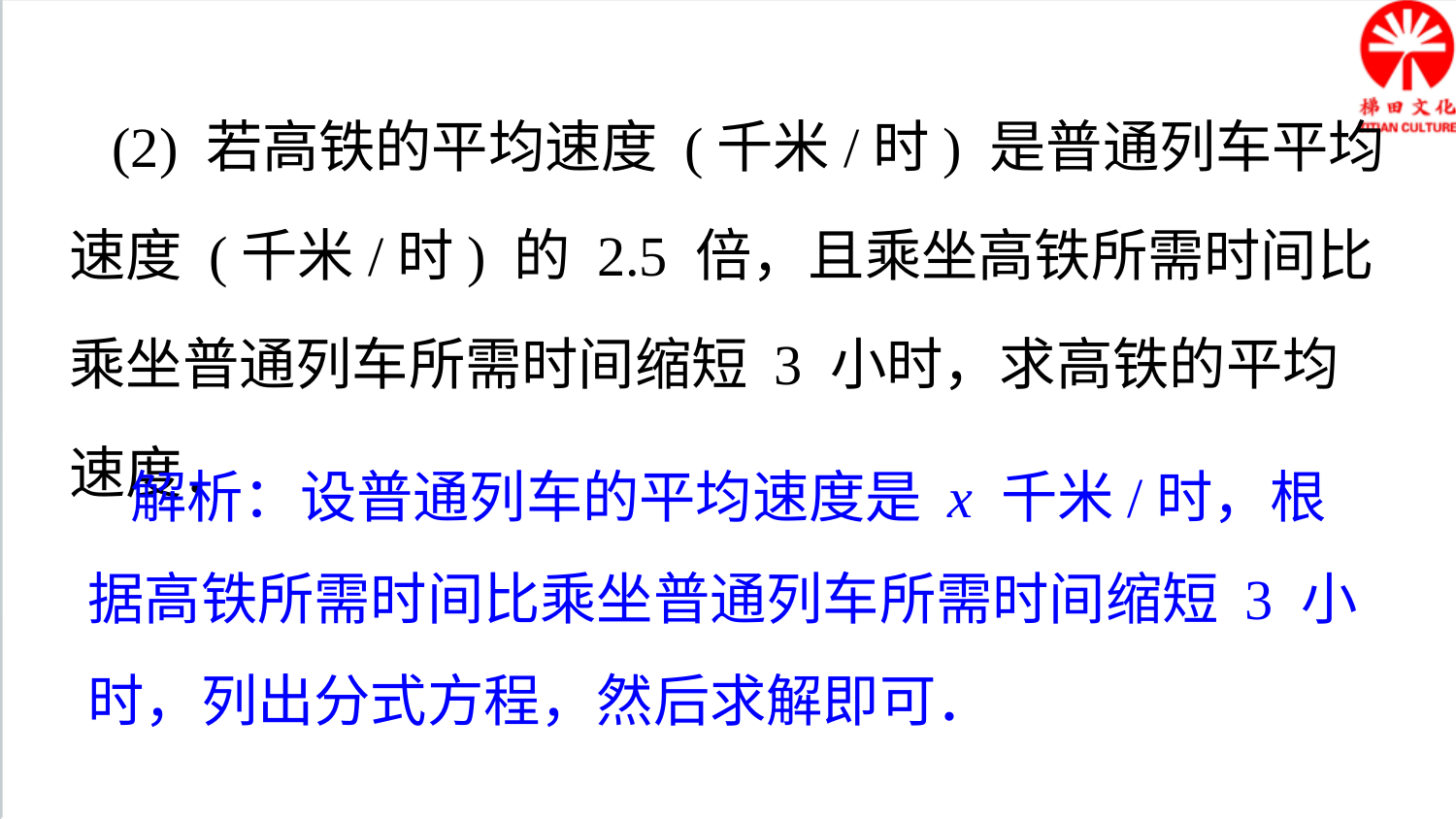

(2) 若高铁的平均速度 (千米/时) 是普通列车平均速度 (千米/时) 的 2.5 倍，且乘坐高铁所需时间比乘坐普通列车所需时间缩短 3 小时，求高铁的平均速度．
解析：设普通列车的平均速度是 x 千米/时，根据高铁所需时间比乘坐普通列车所需时间缩短 3 小时，列出分式方程，然后求解即可．